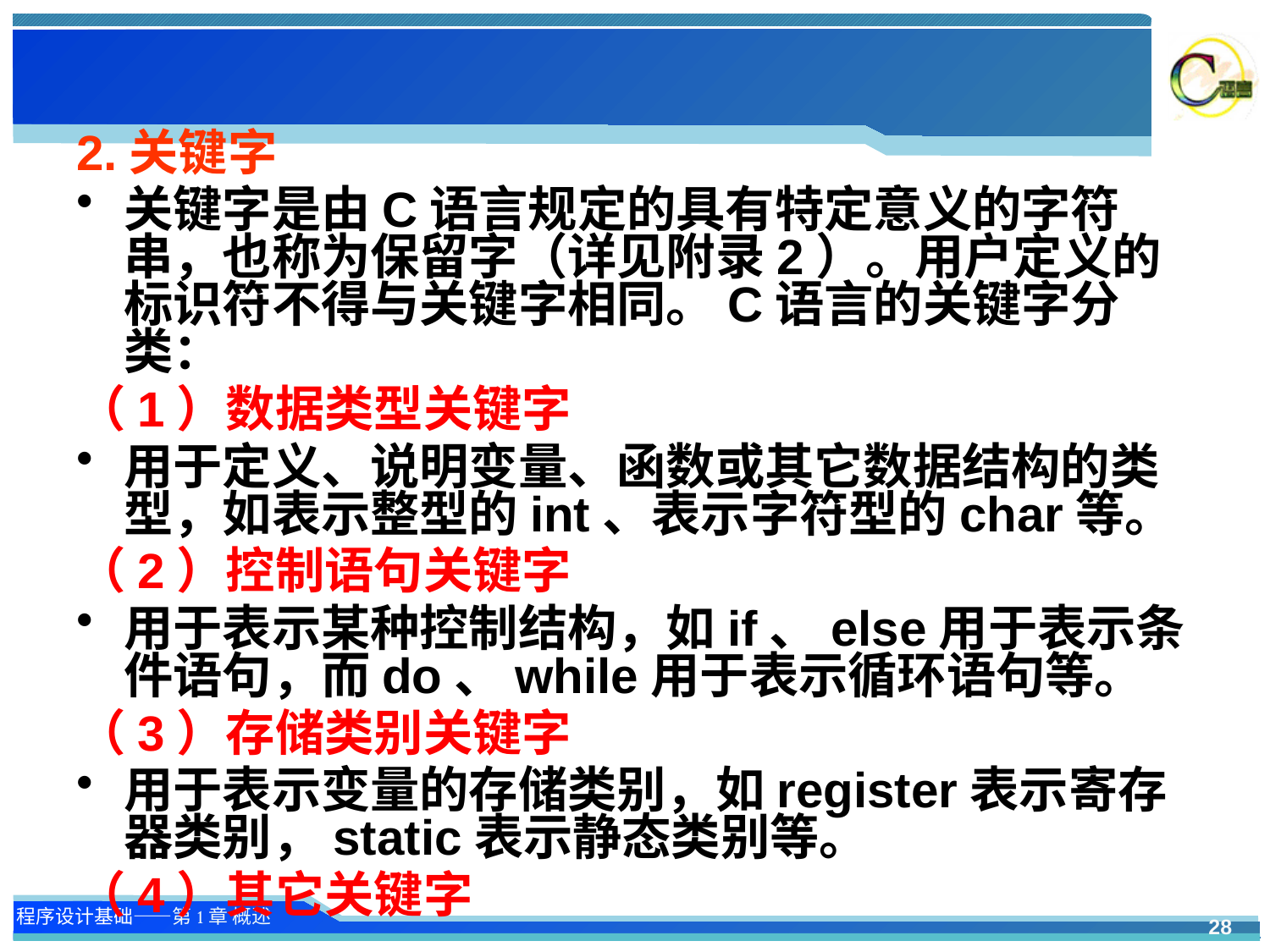

#
2.关键字
关键字是由C语言规定的具有特定意义的字符串，也称为保留字（详见附录2）。用户定义的标识符不得与关键字相同。C语言的关键字分类：
（1）数据类型关键字
用于定义、说明变量、函数或其它数据结构的类型，如表示整型的int、表示字符型的char等。
（2）控制语句关键字
用于表示某种控制结构，如if、else用于表示条件语句，而do、while用于表示循环语句等。
（3）存储类别关键字
用于表示变量的存储类别，如register表示寄存器类别，static表示静态类别等。
（4）其它关键字
28